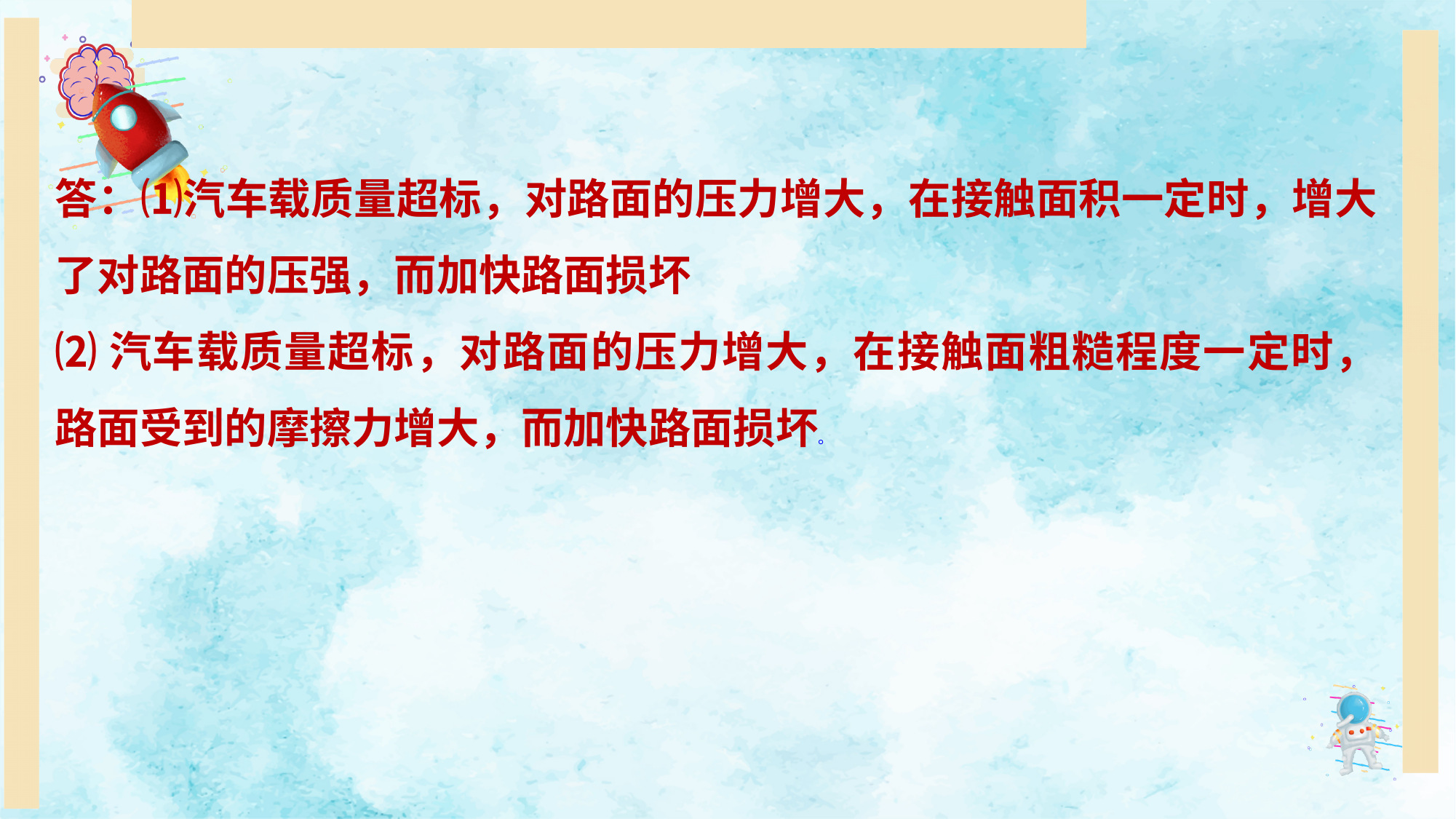

答：⑴汽车载质量超标，对路面的压力增大，在接触面积一定时，增大了对路面的压强，而加快路面损坏
⑵汽车载质量超标，对路面的压力增大，在接触面粗糙程度一定时，路面受到的摩擦力增大，而加快路面损坏。